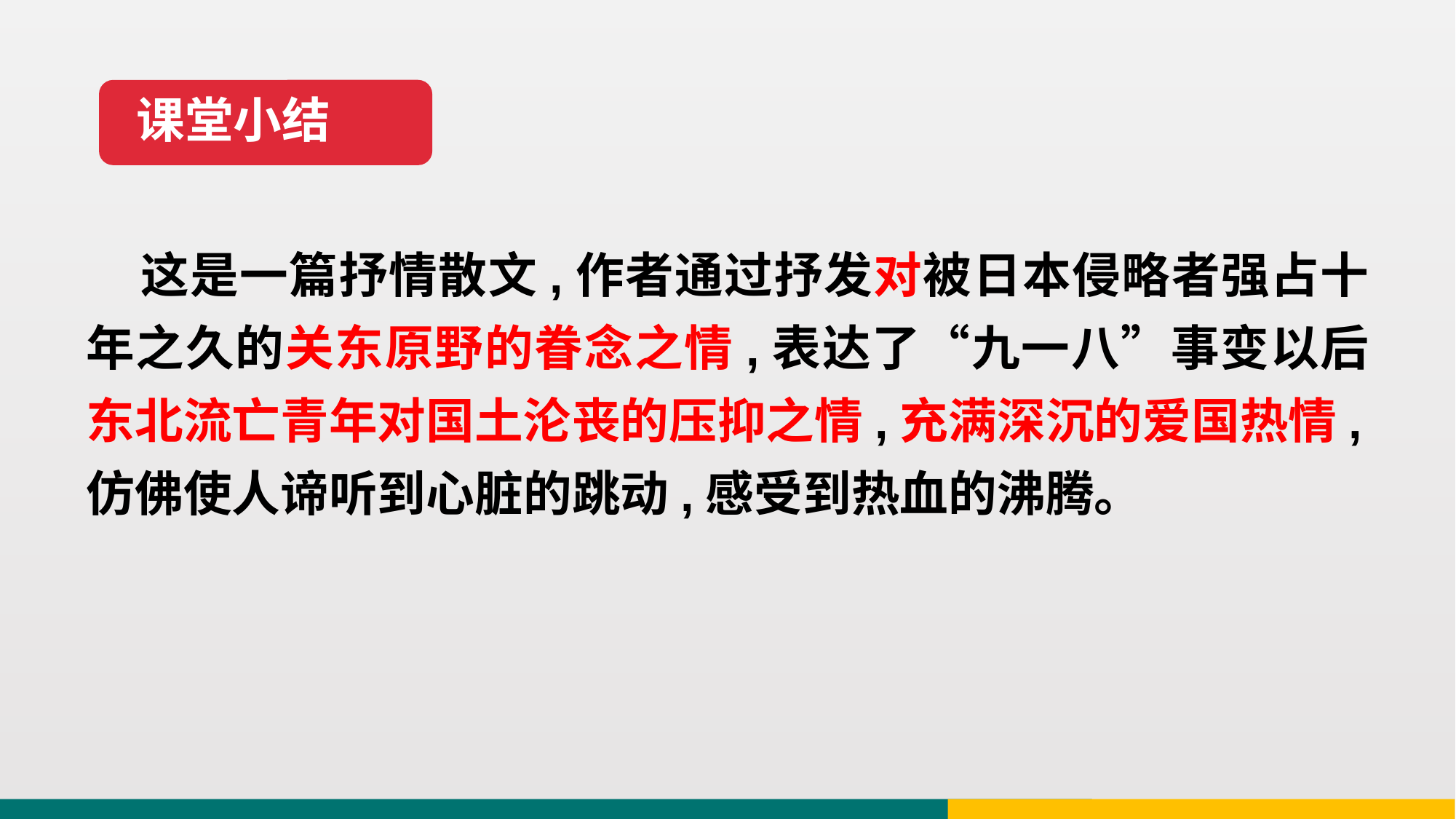

课堂小结
    这是一篇抒情散文,作者通过抒发对被日本侵略者强占十年之久的关东原野的眷念之情,表达了“九一八”事变以后东北流亡青年对国土沦丧的压抑之情,充满深沉的爱国热情,仿佛使人谛听到心脏的跳动,感受到热血的沸腾。